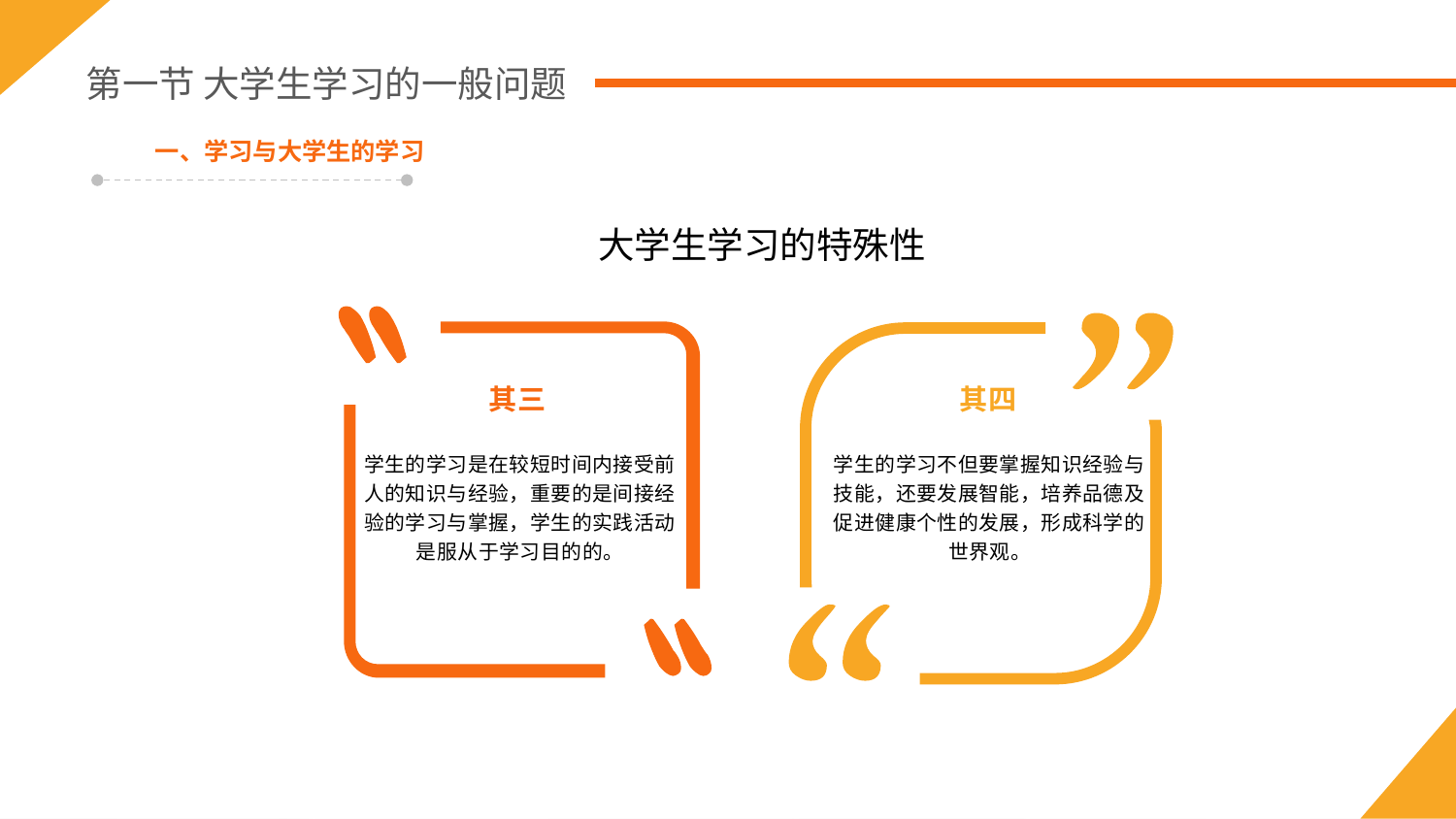

第一节 大学生学习的一般问题
一、学习与大学生的学习
大学生学习的特殊性

其三
其四
学生的学习是在较短时间内接受前人的知识与经验，重要的是间接经验的学习与掌握，学生的实践活动是服从于学习目的的。
学生的学习不但要掌握知识经验与技能，还要发展智能，培养品德及促进健康个性的发展，形成科学的世界观。